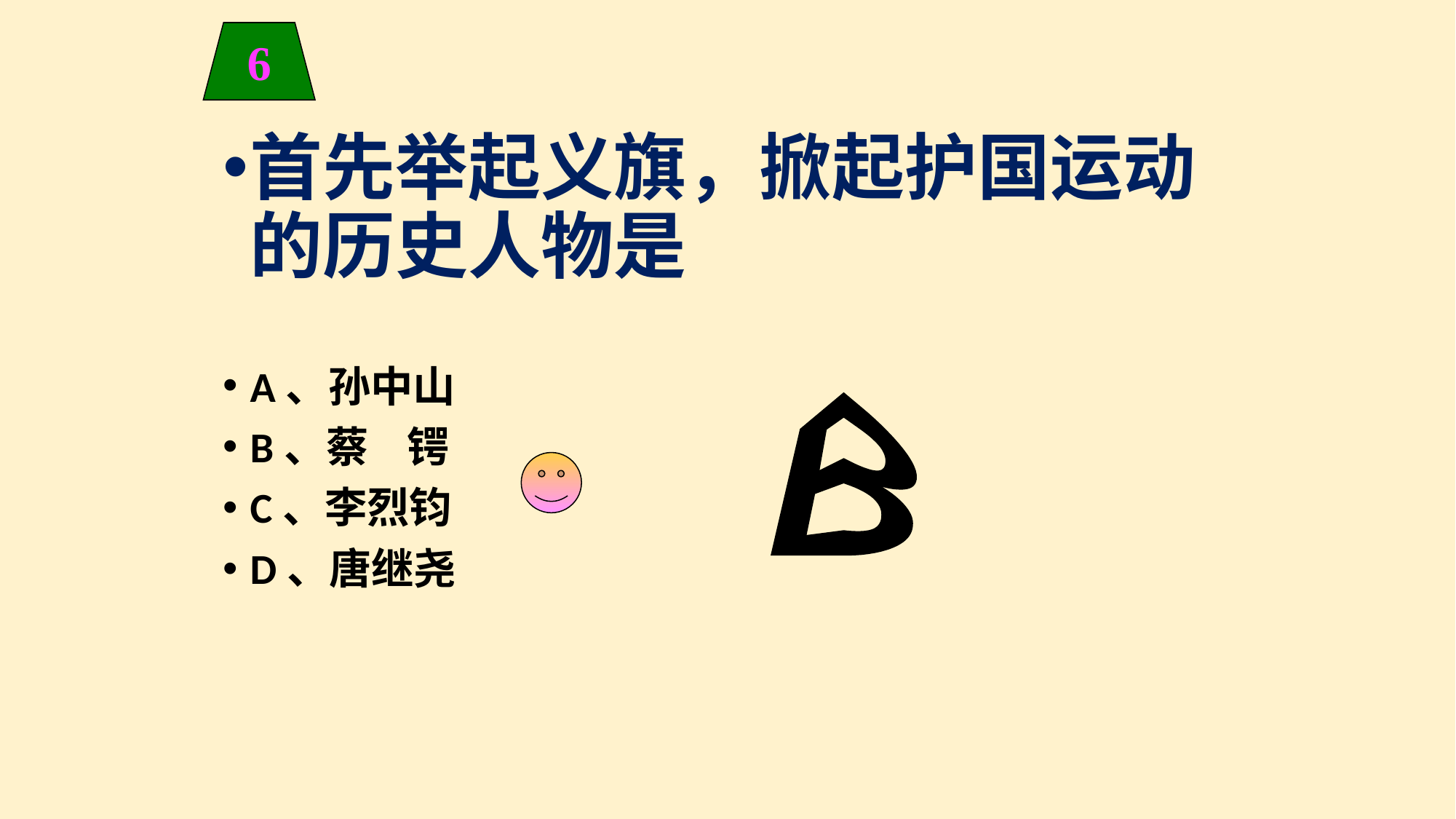

6
首先举起义旗，掀起护国运动的历史人物是
A、孙中山
B、蔡    锷
C、李烈钧
D、唐继尧
B